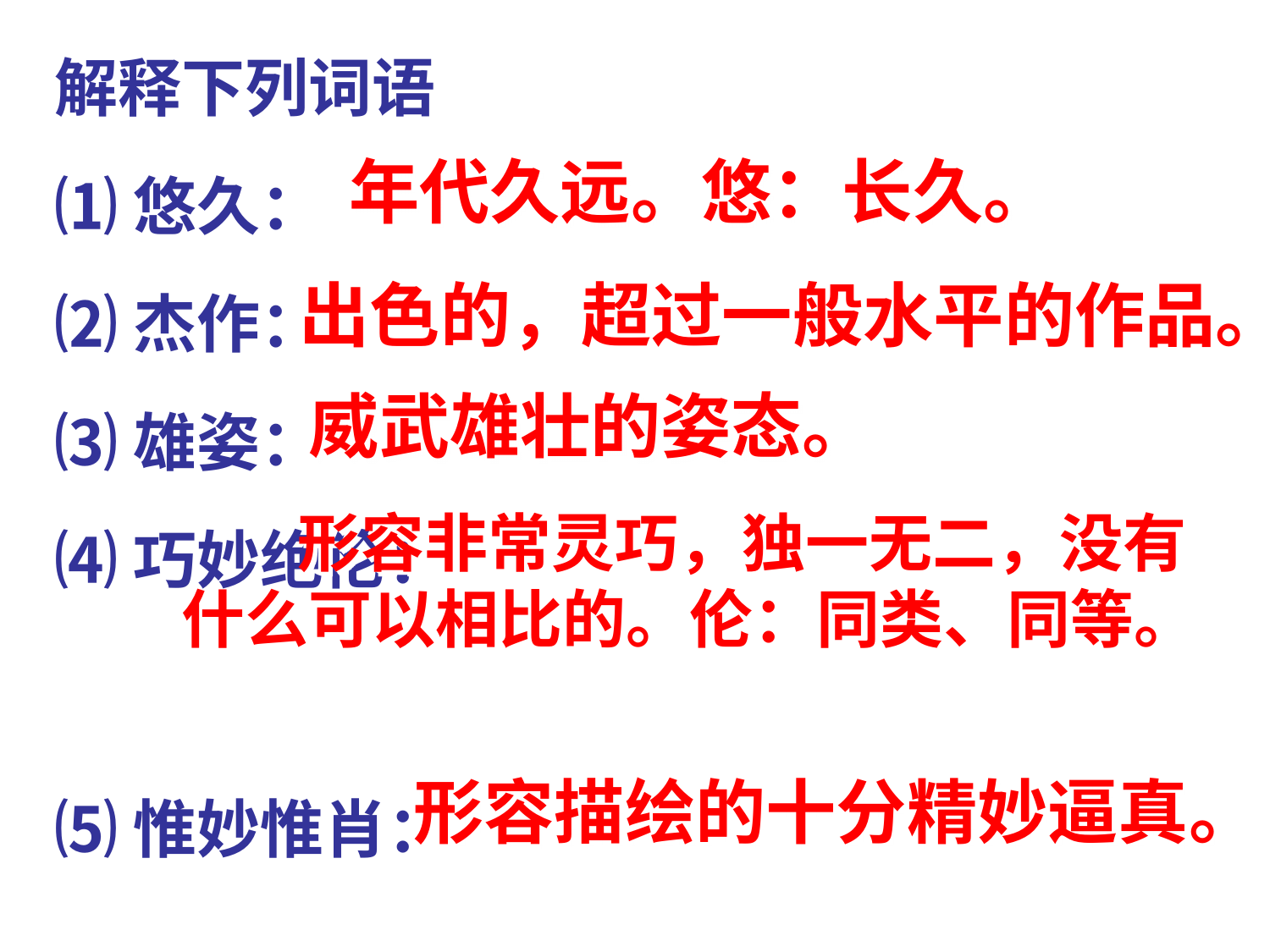

解释下列词语
⑴悠久：
⑵杰作：
⑶雄姿：
⑷巧妙绝伦：

⑸惟妙惟肖：
年代久远。悠：长久。
出色的，超过一般水平的作品。
威武雄壮的姿态。
       形容非常灵巧，独一无二，没有什么可以相比的。伦：同类、同等。
形容描绘的十分精妙逼真。